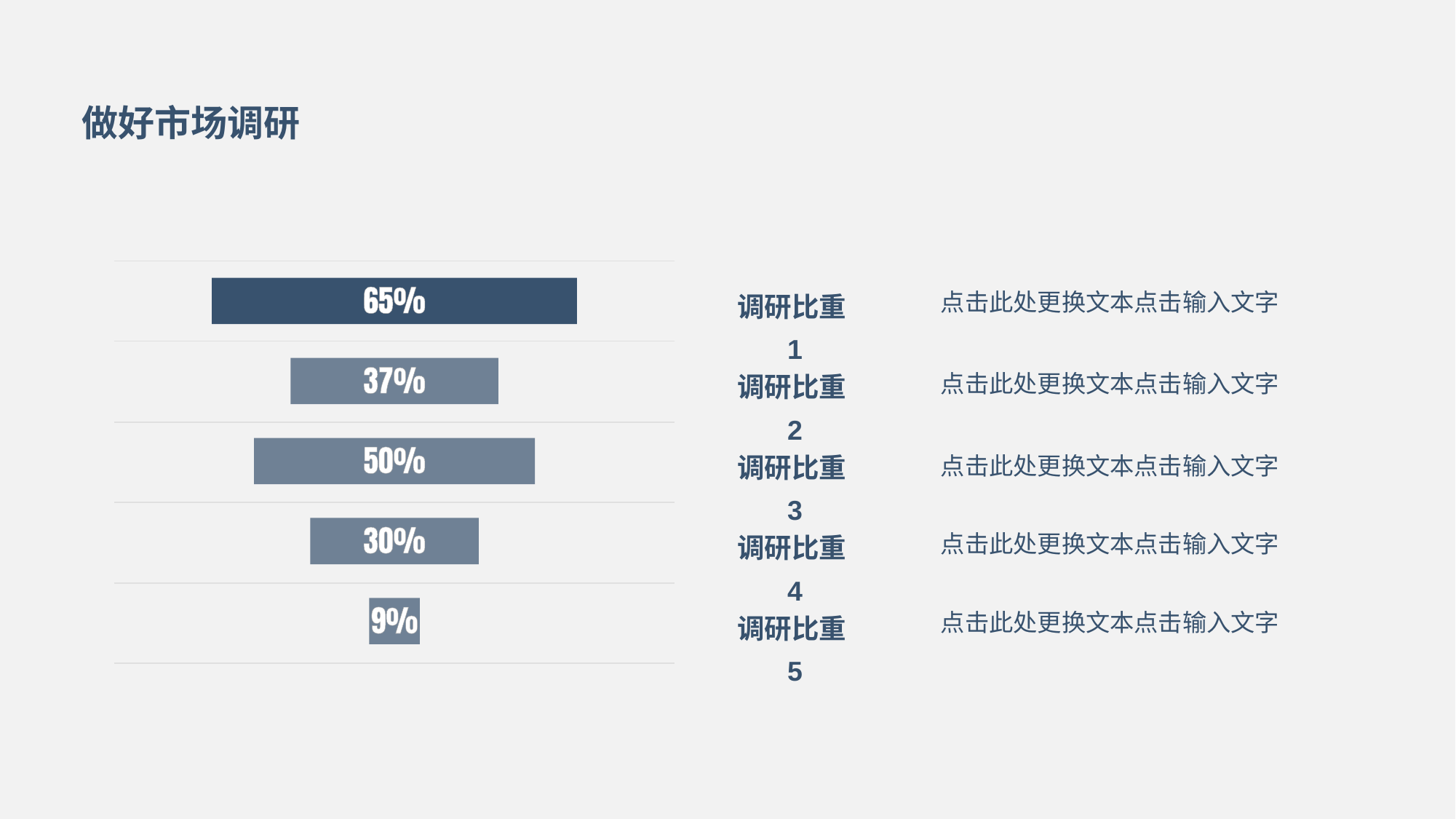

做好市场调研

65%

37%

50%

30%

9%
点击此处更换文本点击输入文字
调研比重1
调研比重2
点击此处更换文本点击输入文字
调研比重3
点击此处更换文本点击输入文字
点击此处更换文本点击输入文字
调研比重4
点击此处更换文本点击输入文字
调研比重5